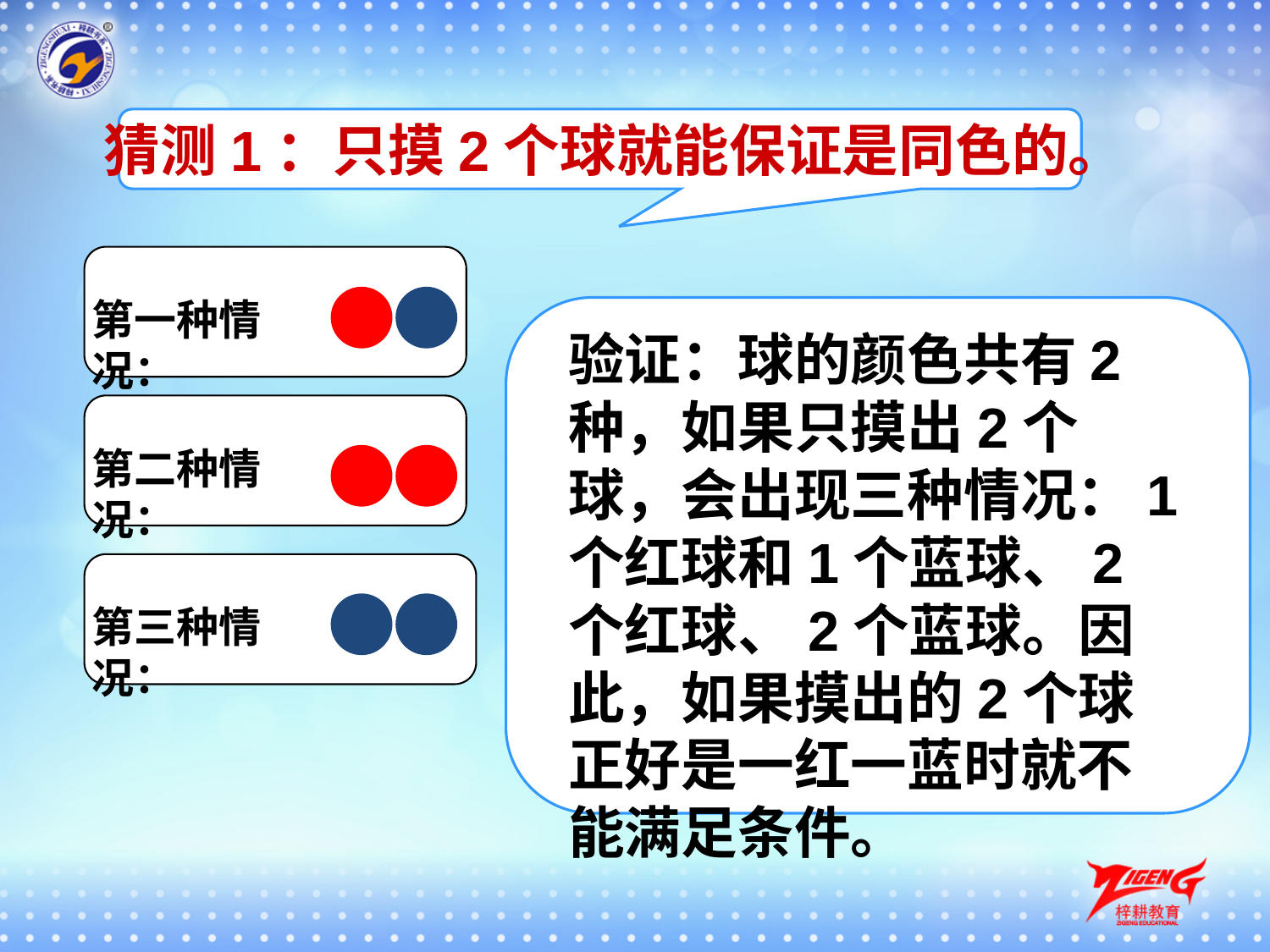

猜测1：只摸2个球就能保证是同色的。

第一种情况：

验证：球的颜色共有2种，如果只摸出2个球，会出现三种情况：1个红球和1个蓝球、2个红球、2个蓝球。因此，如果摸出的2个球正好是一红一蓝时就不能满足条件。

第二种情况：

第三种情况：